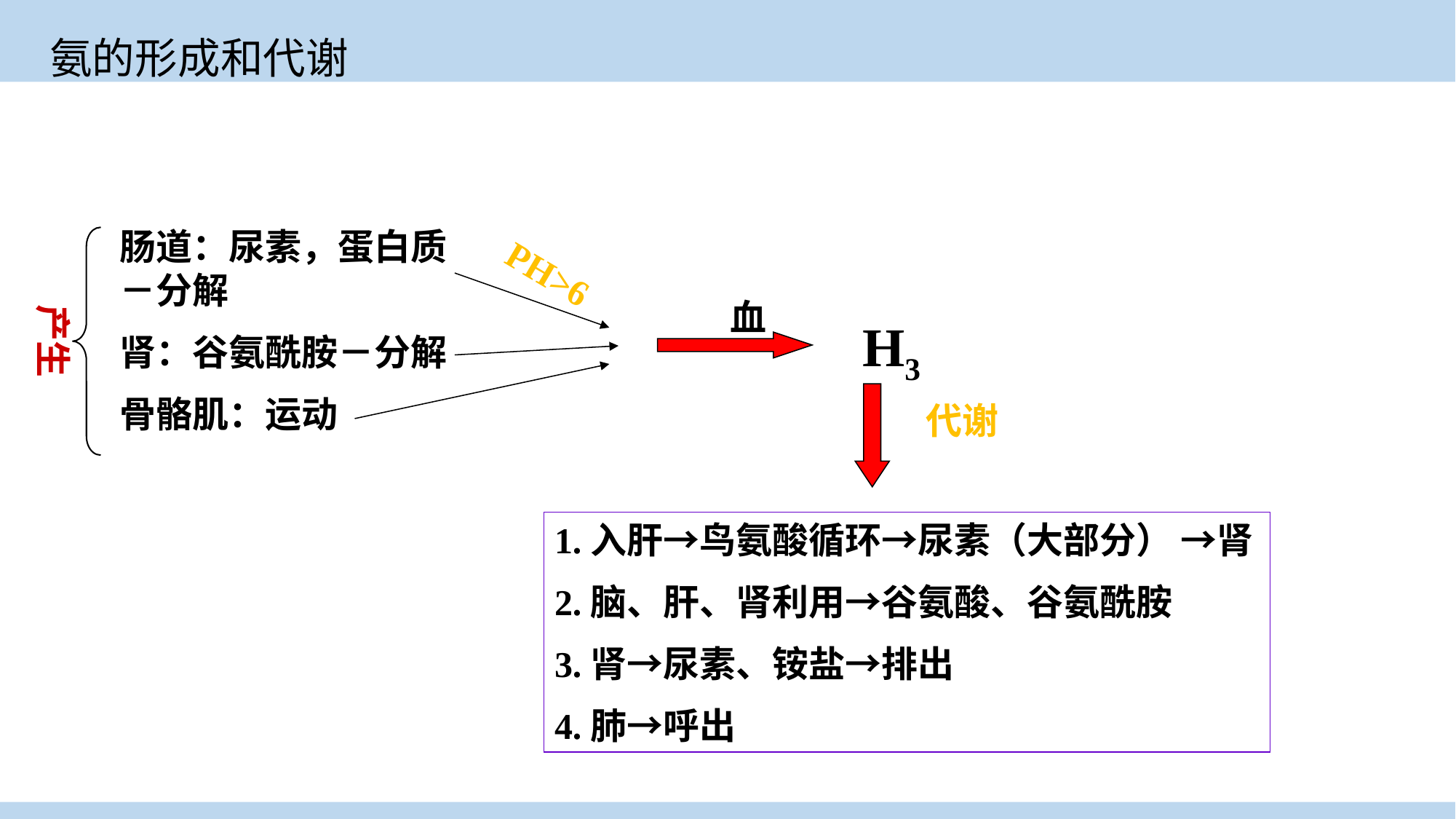

# 氨的形成和代谢
肠道：尿素，蛋白质－分解
肾：谷氨酰胺－分解
骨骼肌：运动

产生
PH>6

入血
NH3

代谢
1.入肝→鸟氨酸循环→尿素（大部分） →肾
2.脑、肝、肾利用→谷氨酸、谷氨酰胺
3.肾→尿素、铵盐→排出
4.肺→呼出